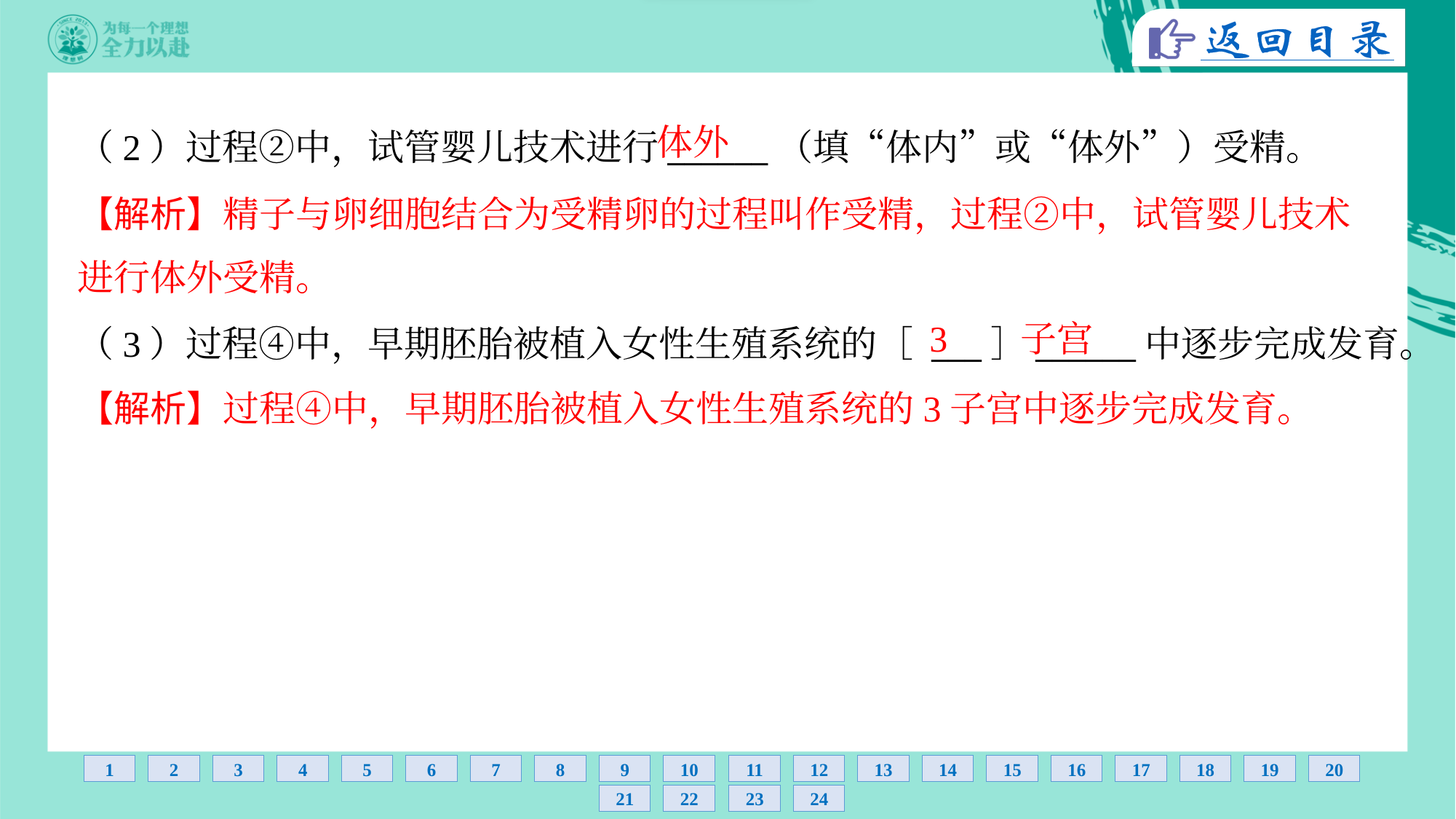

体外
（2）过程②中，试管婴儿技术进行______（填“体内”或“体外”）受精。
【解析】精子与卵细胞结合为受精卵的过程叫作受精，过程②中，试管婴儿技术
进行体外受精。
3
子宫
（3）过程④中，早期胚胎被植入女性生殖系统的［ ___］______中逐步完成发育。
【解析】过程④中，早期胚胎被植入女性生殖系统的3子宫中逐步完成发育。